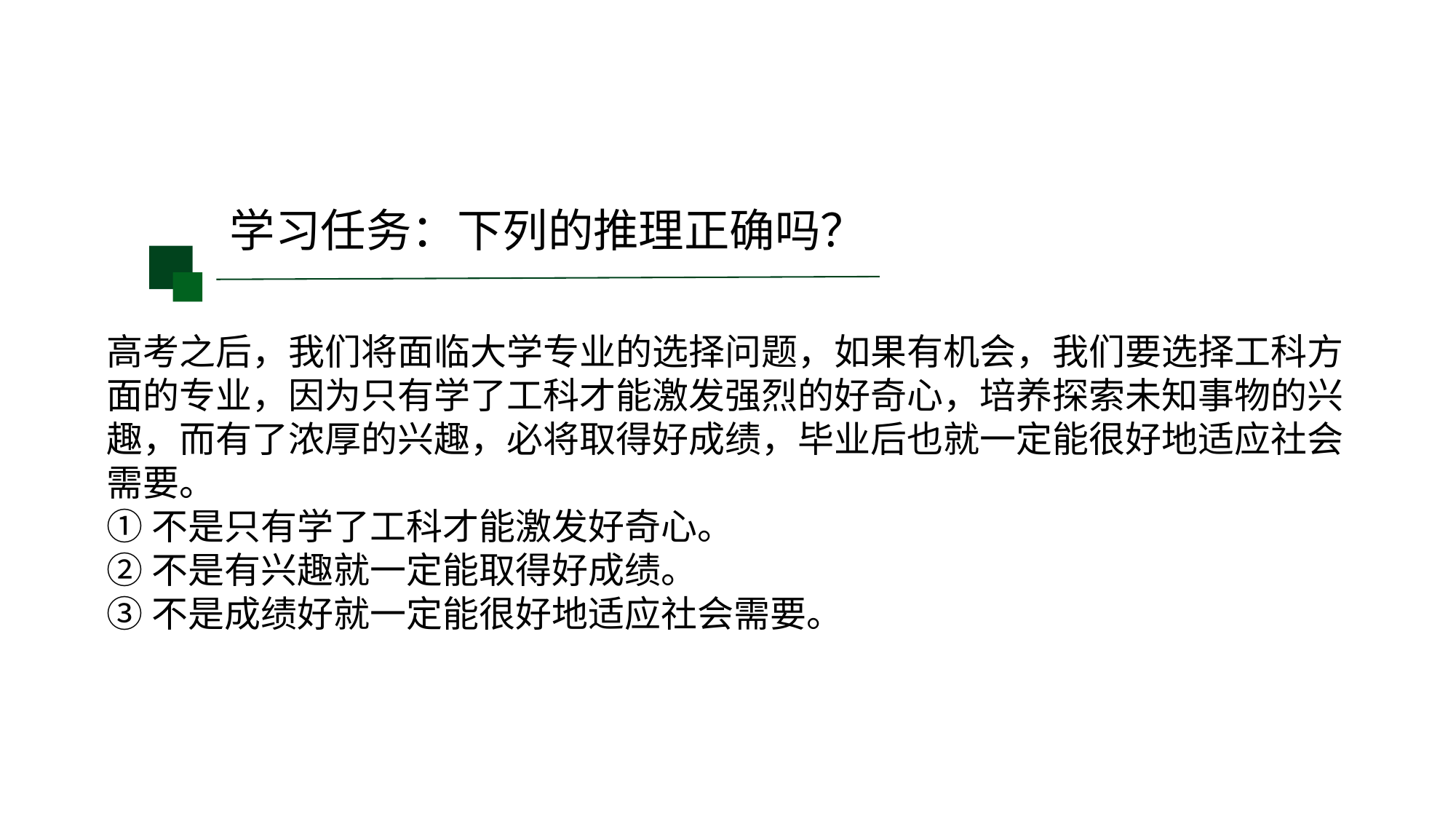

学习任务：下列的推理正确吗？

高考之后，我们将面临大学专业的选择问题，如果有机会，我们要选择工科方面的专业，因为只有学了工科才能激发强烈的好奇心，培养探索未知事物的兴趣，而有了浓厚的兴趣，必将取得好成绩，毕业后也就一定能很好地适应社会需要。
①不是只有学了工科才能激发好奇心。
②不是有兴趣就一定能取得好成绩。
③不是成绩好就一定能很好地适应社会需要。